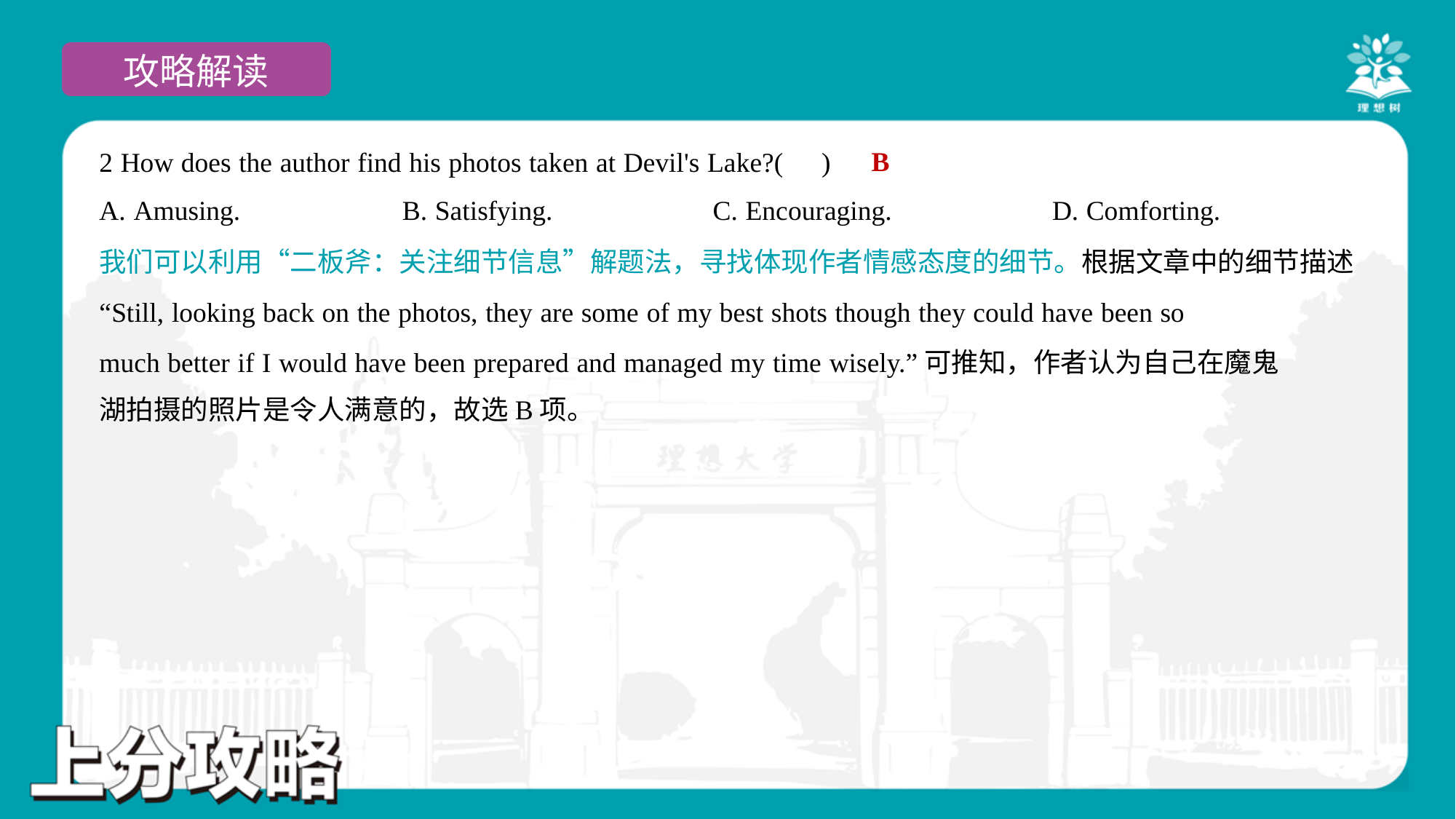

B
2 How does the author find his photos taken at Devil's Lake?(     )
A. Amusing.	B. Satisfying.	C. Encouraging.	D. Comforting.
我们可以利用“二板斧：关注细节信息”解题法，寻找体现作者情感态度的细节。根据文章中的细节描述
“Still, looking back on the photos, they are some of my best shots though they could have been so
much better if I would have been prepared and managed my time wisely.”可推知，作者认为自己在魔鬼
湖拍摄的照片是令人满意的，故选B项。